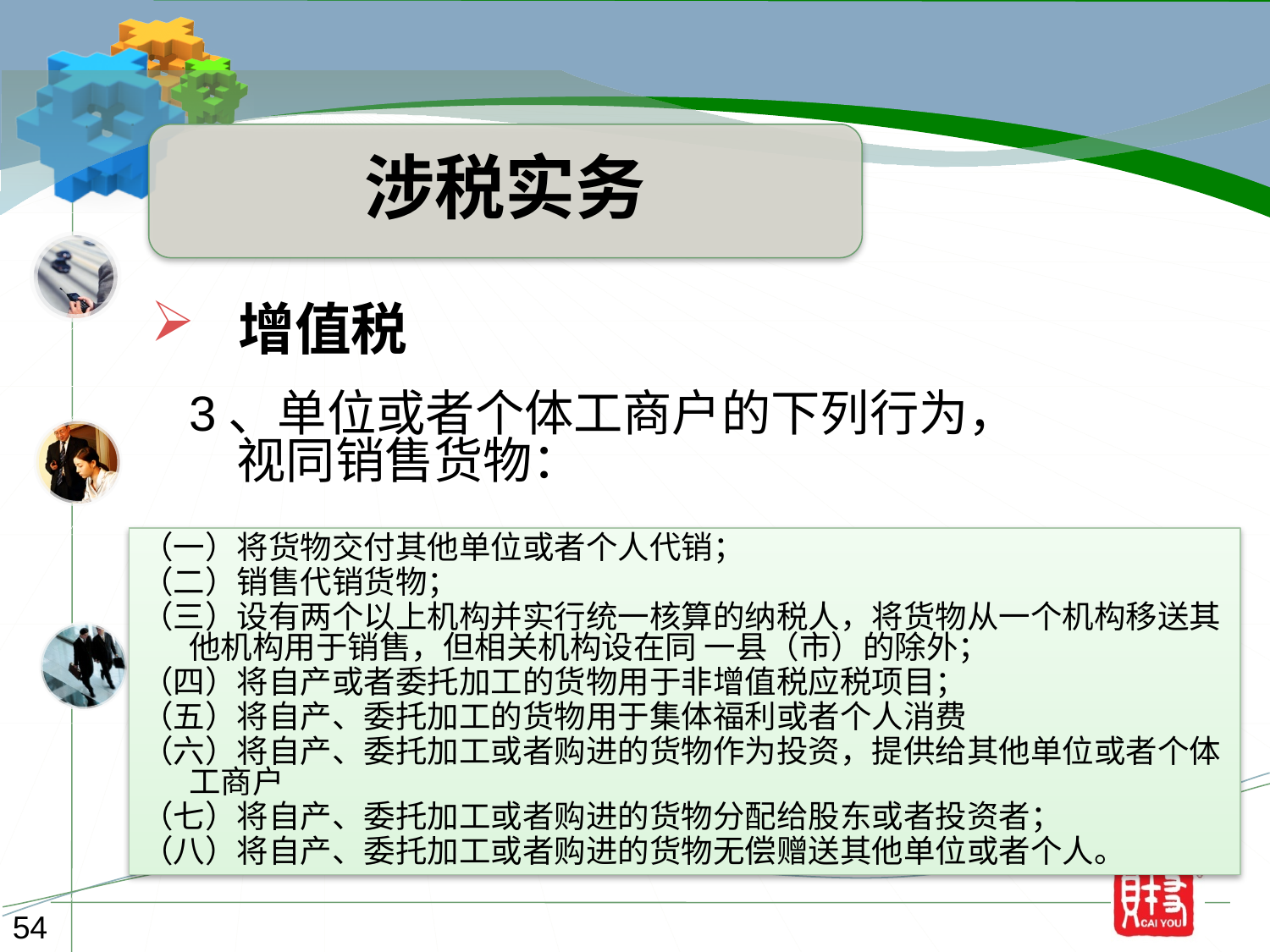

涉税实务
  增值税
3、单位或者个体工商户的下列行为，视同销售货物：

（一）将货物交付其他单位或者个人代销；
（二）销售代销货物；
（三）设有两个以上机构并实行统一核算的纳税人，将货物从一个机构移送其他机构用于销售，但相关机构设在同 一县（市）的除外；
（四）将自产或者委托加工的货物用于非增值税应税项目；
（五）将自产、委托加工的货物用于集体福利或者个人消费
（六）将自产、委托加工或者购进的货物作为投资，提供给其他单位或者个体工商户
（七）将自产、委托加工或者购进的货物分配给股东或者投资者；
（八）将自产、委托加工或者购进的货物无偿赠送其他单位或者个人。
54